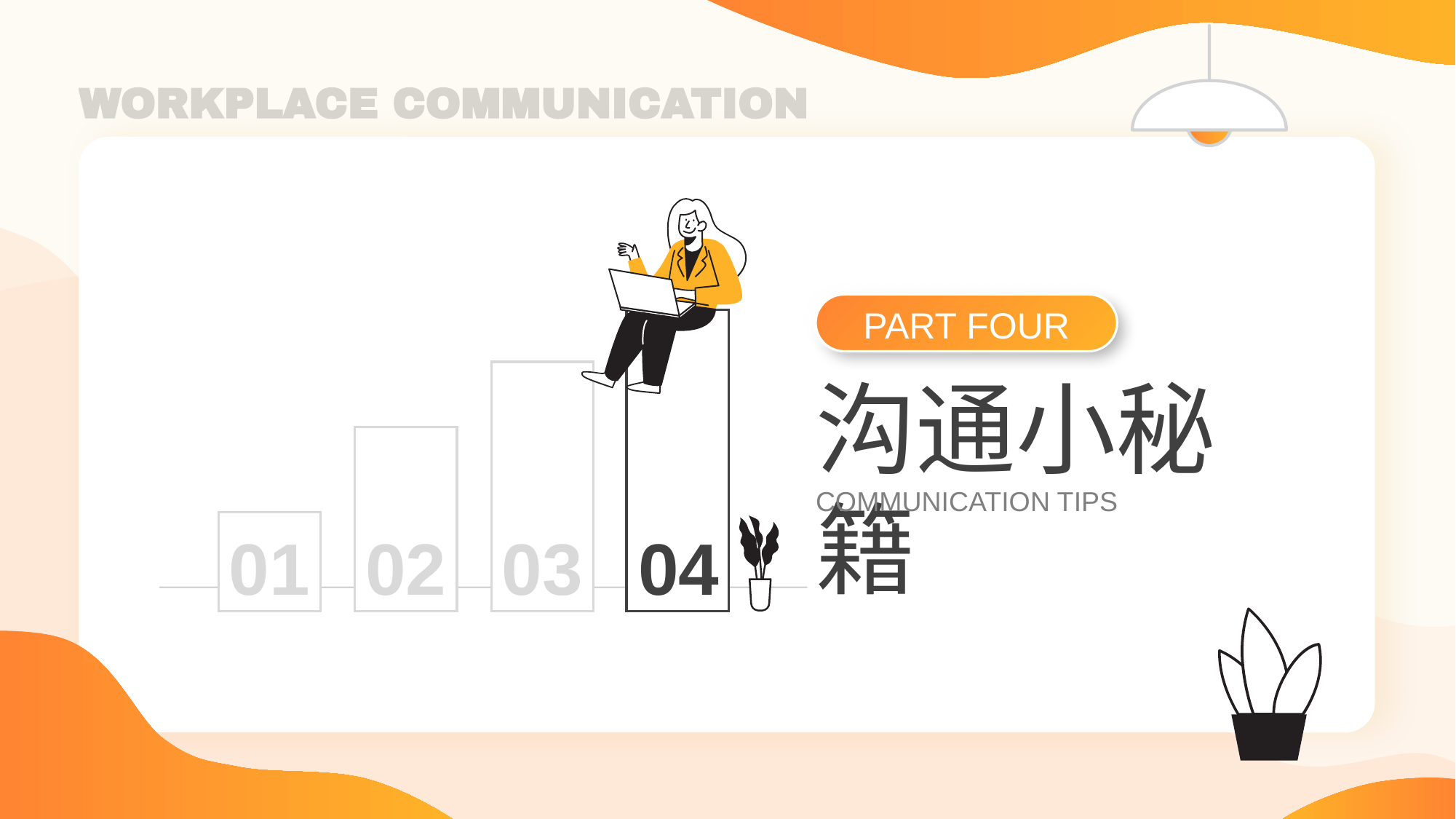

WORKPLACE COMMUNICATION

PART FOUR
沟通小秘籍
COMMUNICATION TIPS